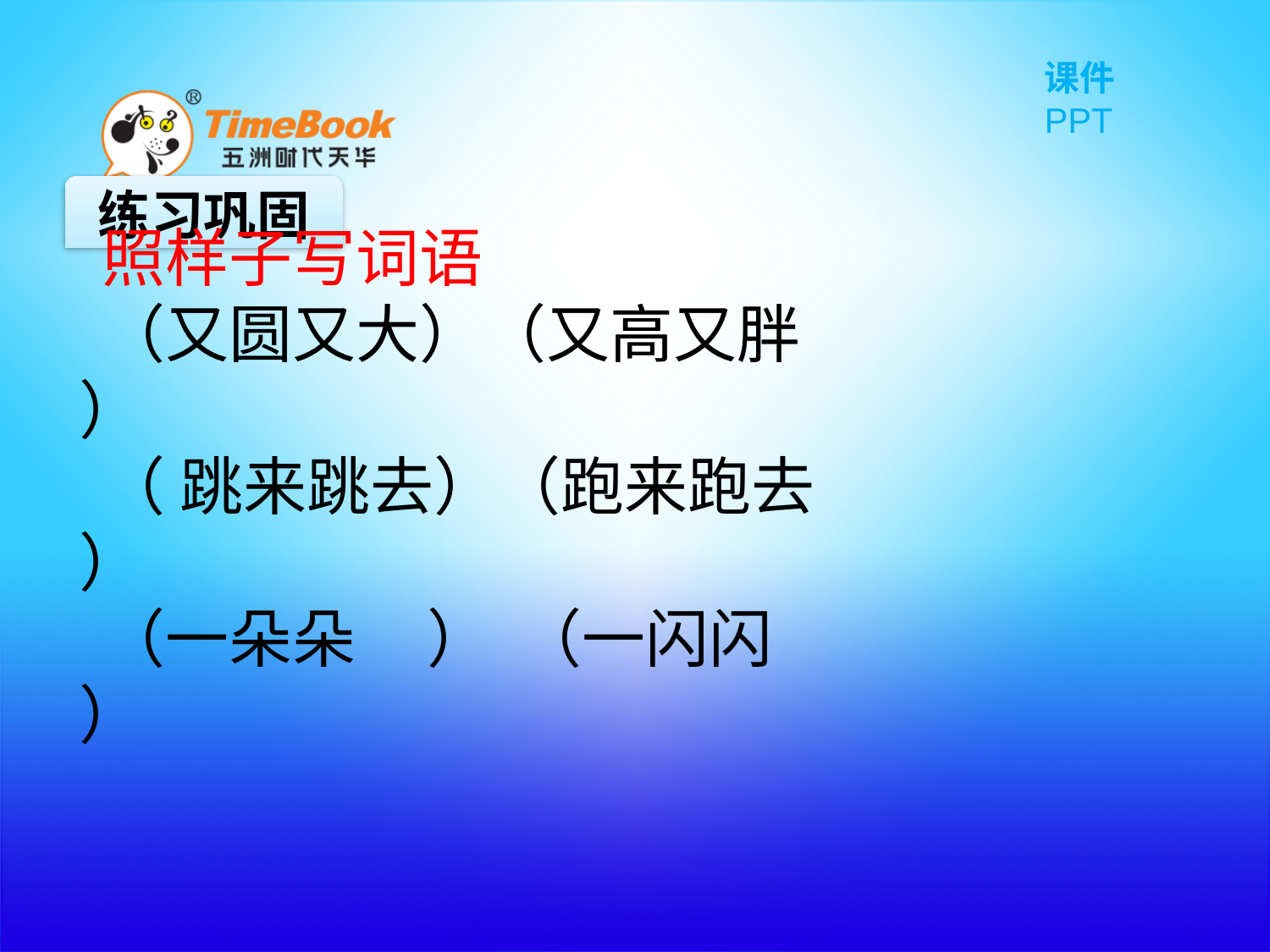

练习巩固

照样子写词语
（又圆又大）（又高又胖  ）
（ 跳来跳去）（跑来跑去  ）
（一朵朵     ）  （一闪闪     ）